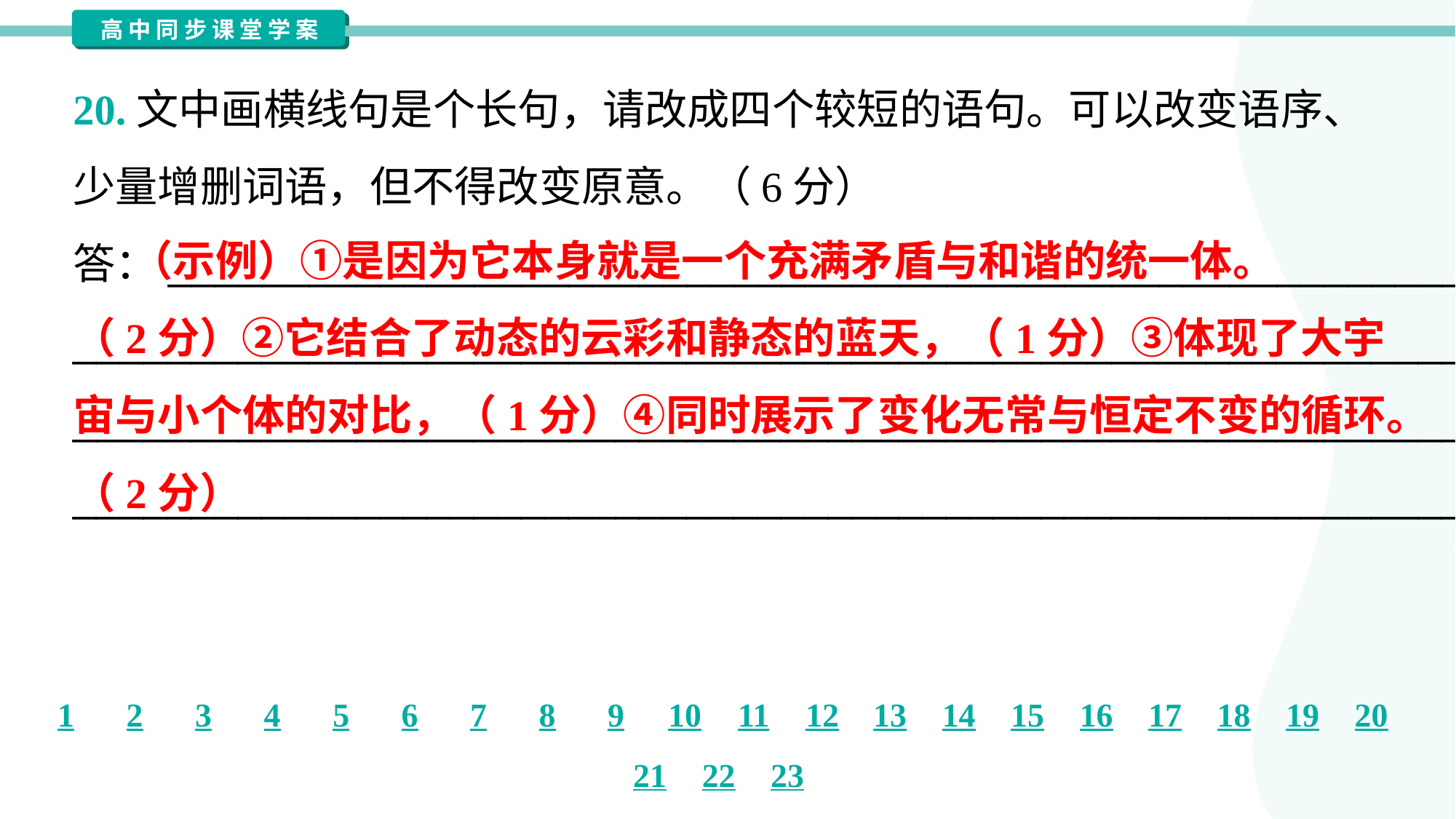

20.文中画横线句是个长句，请改成四个较短的语句。可以改变语序、
少量增删词语，但不得改变原意。（6分）
答：_________________________________________________________
_____________________________________________________________
_____________________________________________________________
_____________________________________________________________
     （示例）①是因为它本身就是一个充满矛盾与和谐的统一体。
（2分）②它结合了动态的云彩和静态的蓝天，（1分）③体现了大宇
宙与小个体的对比，（1分）④同时展示了变化无常与恒定不变的循环。
（2分）